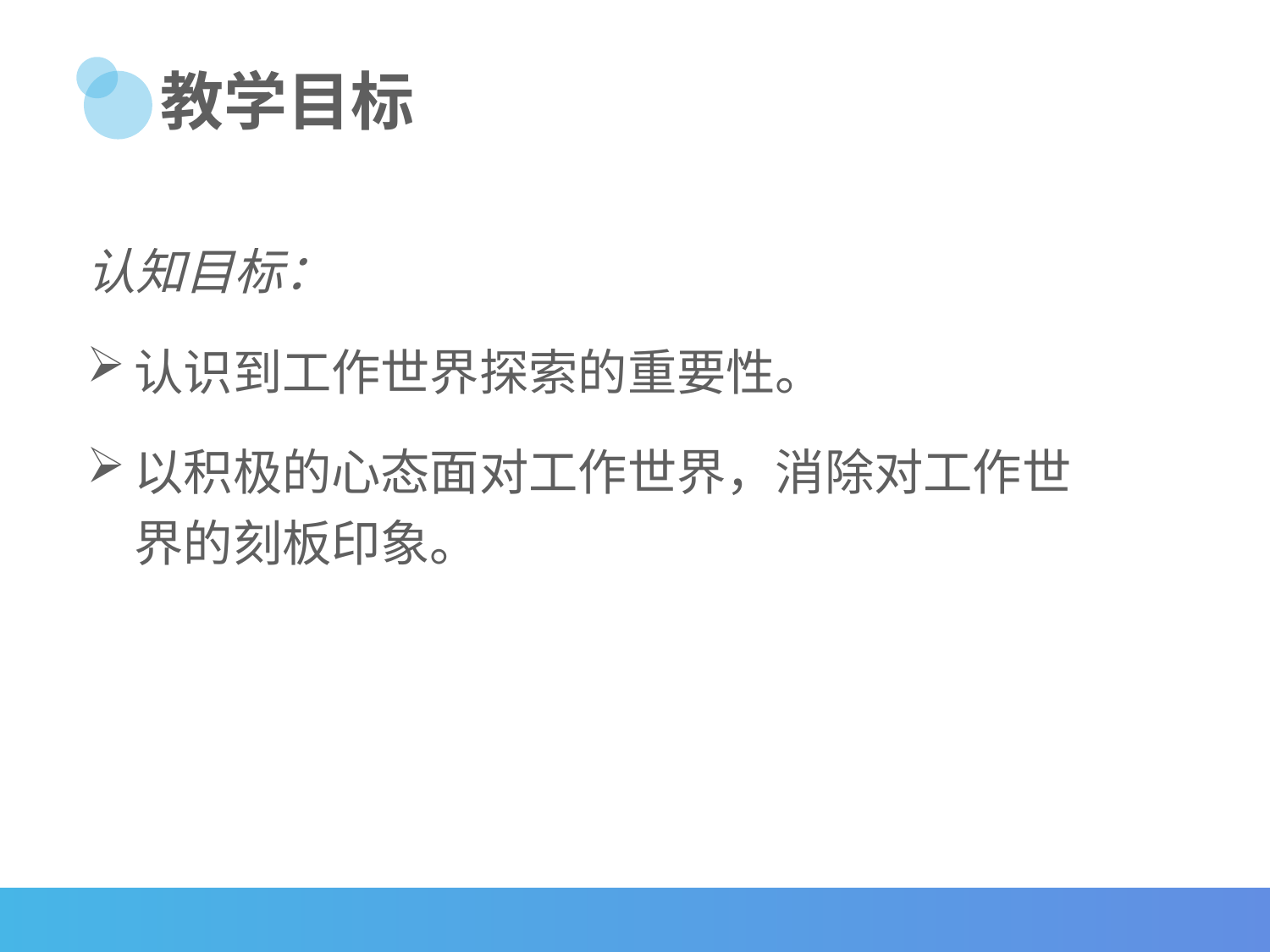

# 教学目标
认知目标：
认识到工作世界探索的重要性。
以积极的心态面对工作世界，消除对工作世界的刻板印象。